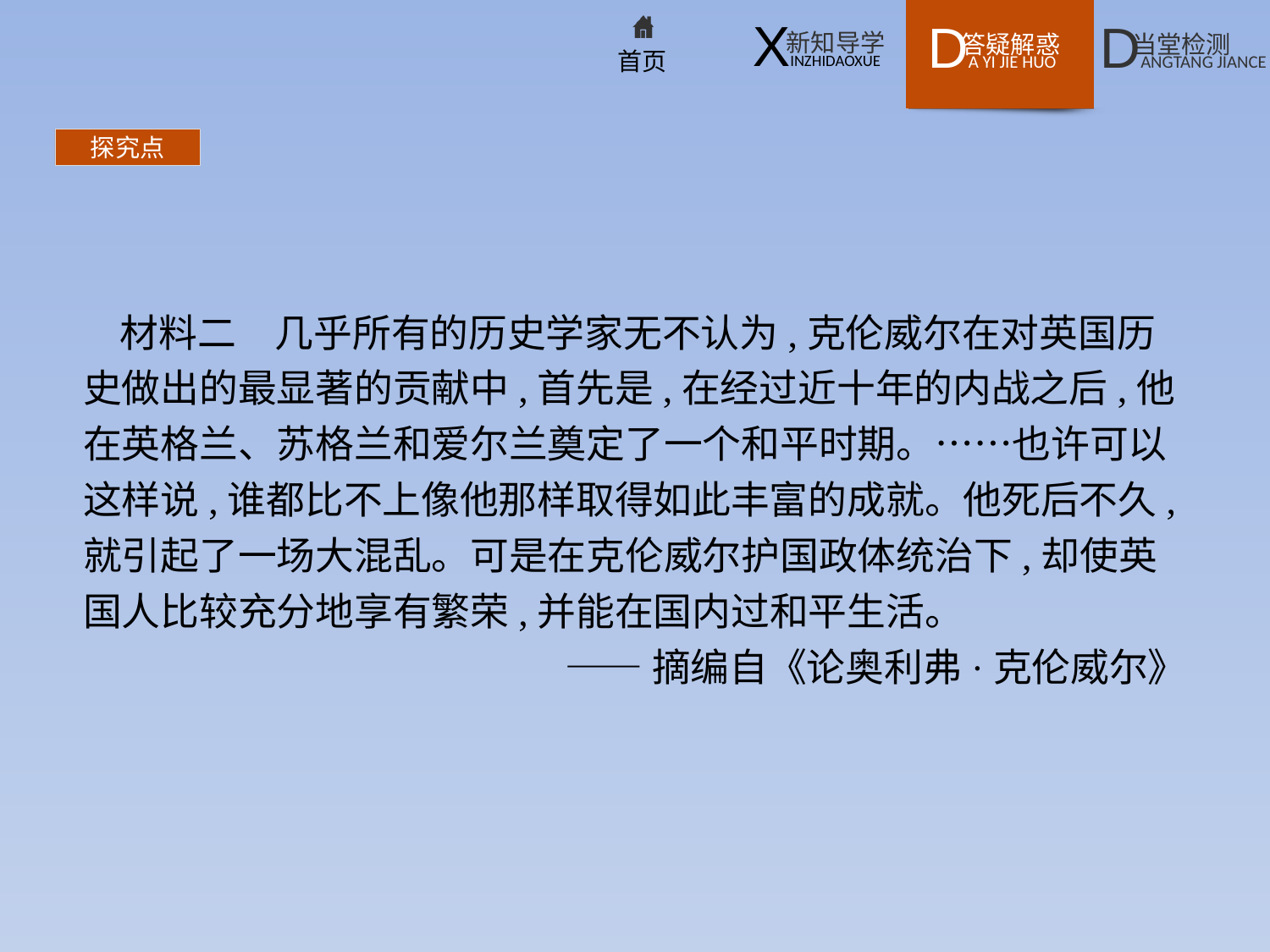

探究点
材料二　几乎所有的历史学家无不认为,克伦威尔在对英国历史做出的最显著的贡献中,首先是,在经过近十年的内战之后,他在英格兰、苏格兰和爱尔兰奠定了一个和平时期。……也许可以这样说,谁都比不上像他那样取得如此丰富的成就。他死后不久,就引起了一场大混乱。可是在克伦威尔护国政体统治下,却使英国人比较充分地享有繁荣,并能在国内过和平生活。
——摘编自《论奥利弗·克伦威尔》